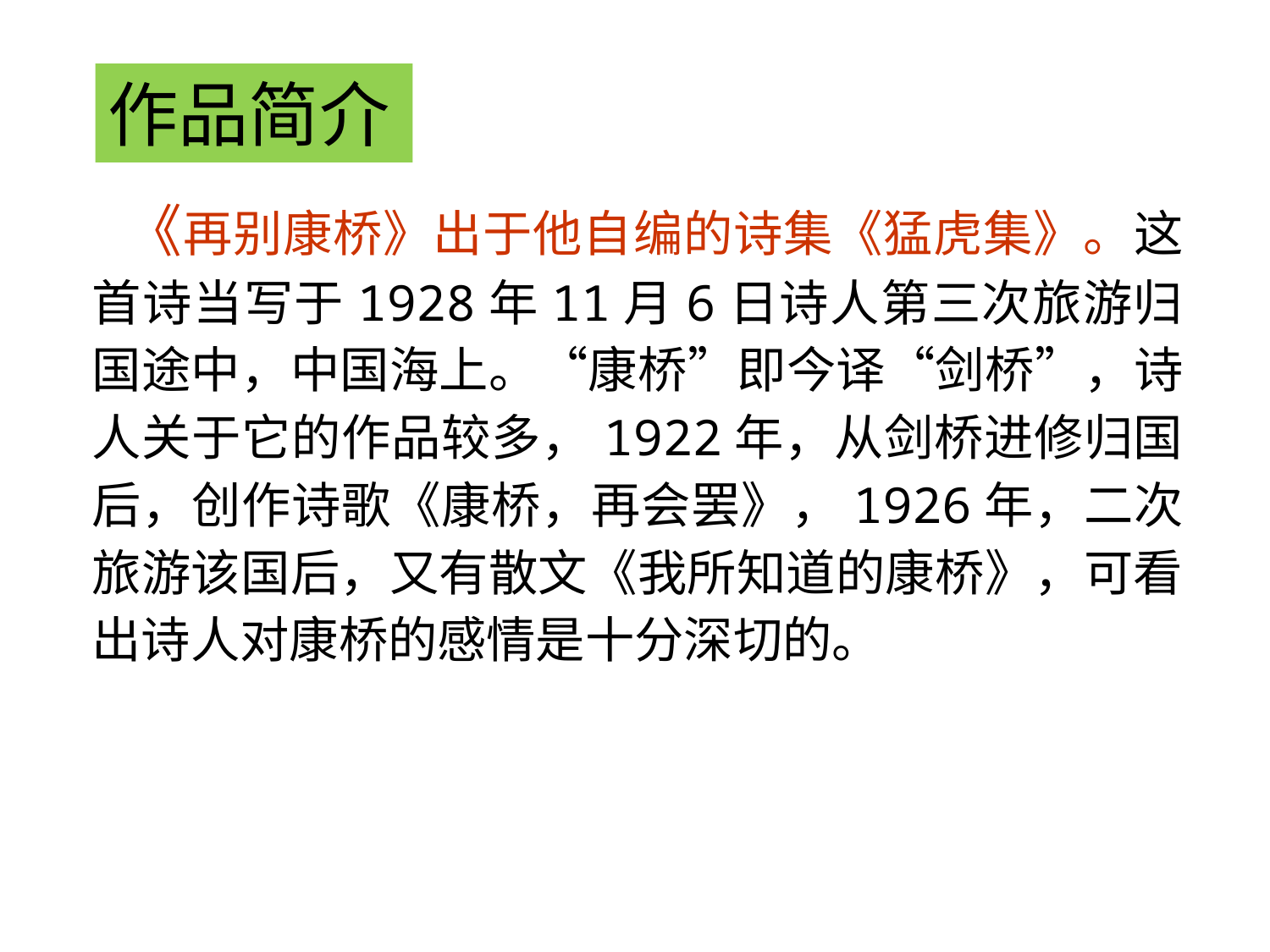

作品简介
     《再别康桥》出于他自编的诗集《猛虎集》。这首诗当写于1928年11月6日诗人第三次旅游归国途中，中国海上。“康桥”即今译“剑桥”，诗人关于它的作品较多，1922年，从剑桥进修归国后，创作诗歌《康桥，再会罢》，1926年，二次旅游该国后，又有散文《我所知道的康桥》，可看出诗人对康桥的感情是十分深切的。